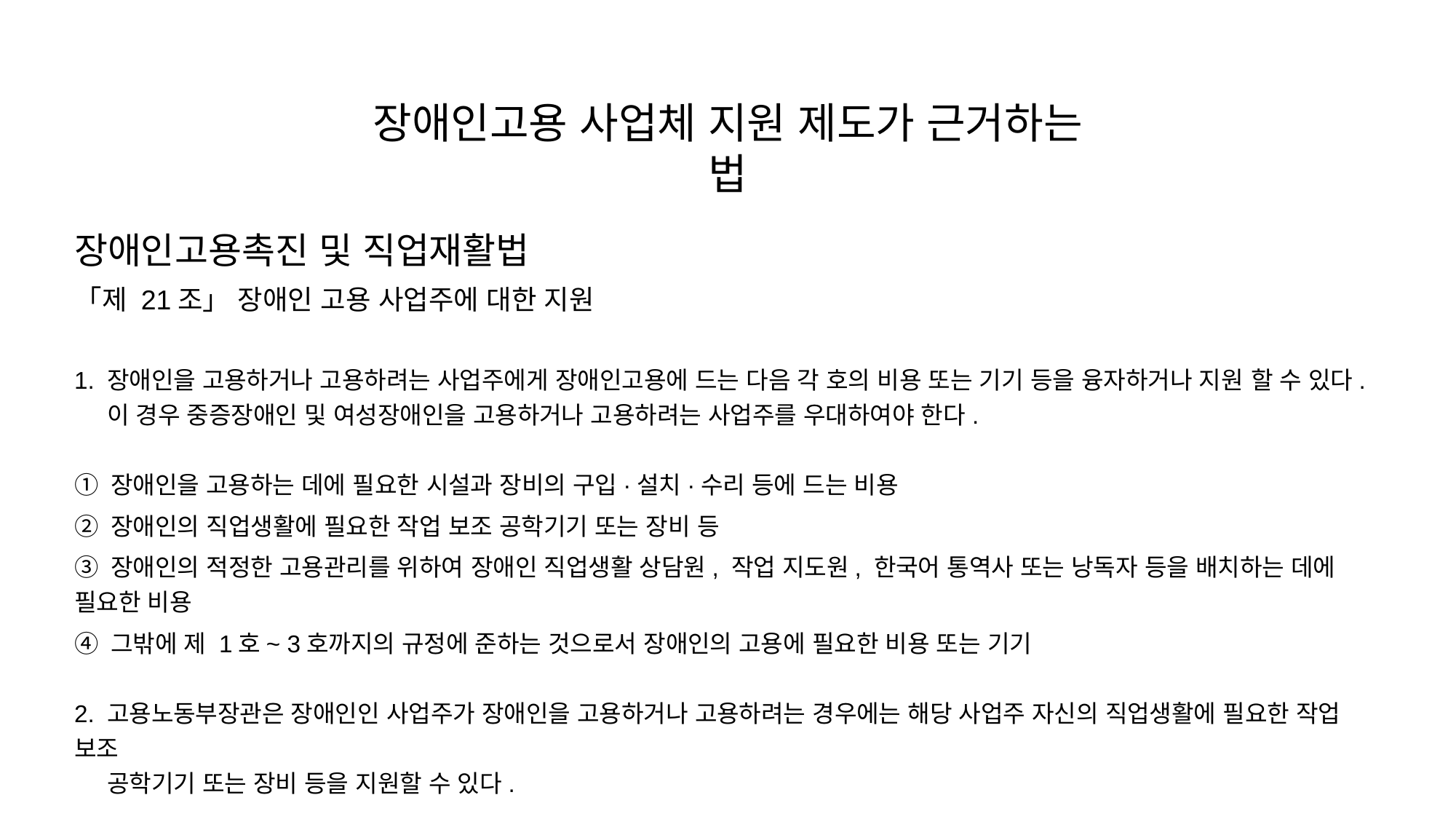

장애인고용 사업체 지원 제도가 근거하는 법
장애인고용촉진 및 직업재활법
「제 21조」 장애인 고용 사업주에 대한 지원
고용보험법
「제 25조」 고용안정 및 취업 촉진
1. 장애인을 고용하거나 고용하려는 사업주에게 장애인고용에 드는 다음 각 호의 비용 또는 기기 등을 융자하거나 지원 할 수 있다.
    이 경우 중증장애인 및 여성장애인을 고용하거나 고용하려는 사업주를 우대하여야 한다.

① 장애인을 고용하는 데에 필요한 시설과 장비의 구입·설치·수리 등에 드는 비용

② 장애인의 직업생활에 필요한 작업 보조 공학기기 또는 장비 등

③ 장애인의 적정한 고용관리를 위하여 장애인 직업생활 상담원, 작업 지도원, 한국어 통역사 또는 낭독자 등을 배치하는 데에 필요한 비용

④ 그밖에 제 1호~ 3호까지의 규정에 준하는 것으로서 장애인의 고용에 필요한 비용 또는 기기

2. 고용노동부장관은 장애인인 사업주가 장애인을 고용하거나 고용하려는 경우에는 해당 사업주 자신의 직업생활에 필요한 작업 보조
    공학기기 또는 장비 등을 지원할 수 있다.
1. 고용노동부장관은 피보험자등의 고용안정 및 취업을 촉진하기 위하여 다음 각 호의 사업을 직접 실시하거나 이를 실시하는 자에게 필요한
    비용을 지원 또는 대부할 수 있다.

① 고용관리 진단 등 고용개선 지원 사업
② 피보험자등의 창업을 촉진하기 위한 지원 사업
③ 그 밖에 피보험자등의 고용안정 및 취업을 촉진하기 위한 사업으로서 대통령령으로 정하는 사업

2. 제 1항에 따른 사업의 실시와 비용의 지원·대부에 필요한 사항은 대통령령으로 정한다.
고용보험법
장애인고용촉진 및 직업재활법